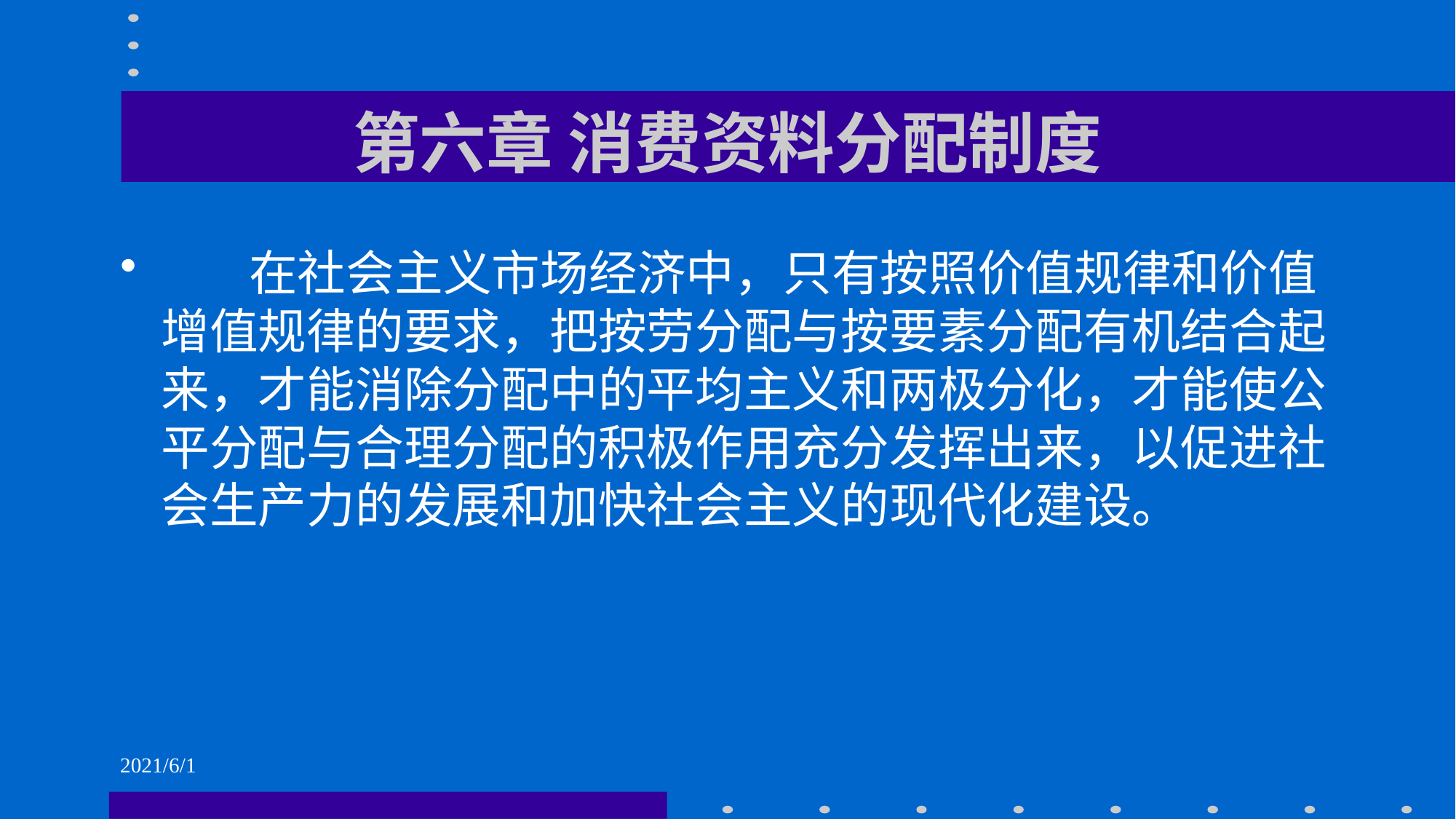

# 第六章 消费资料分配制度
       在社会主义市场经济中，只有按照价值规律和价值增值规律的要求，把按劳分配与按要素分配有机结合起来，才能消除分配中的平均主义和两极分化，才能使公平分配与合理分配的积极作用充分发挥出来，以促进社会生产力的发展和加快社会主义的现代化建设。

2021/6/1